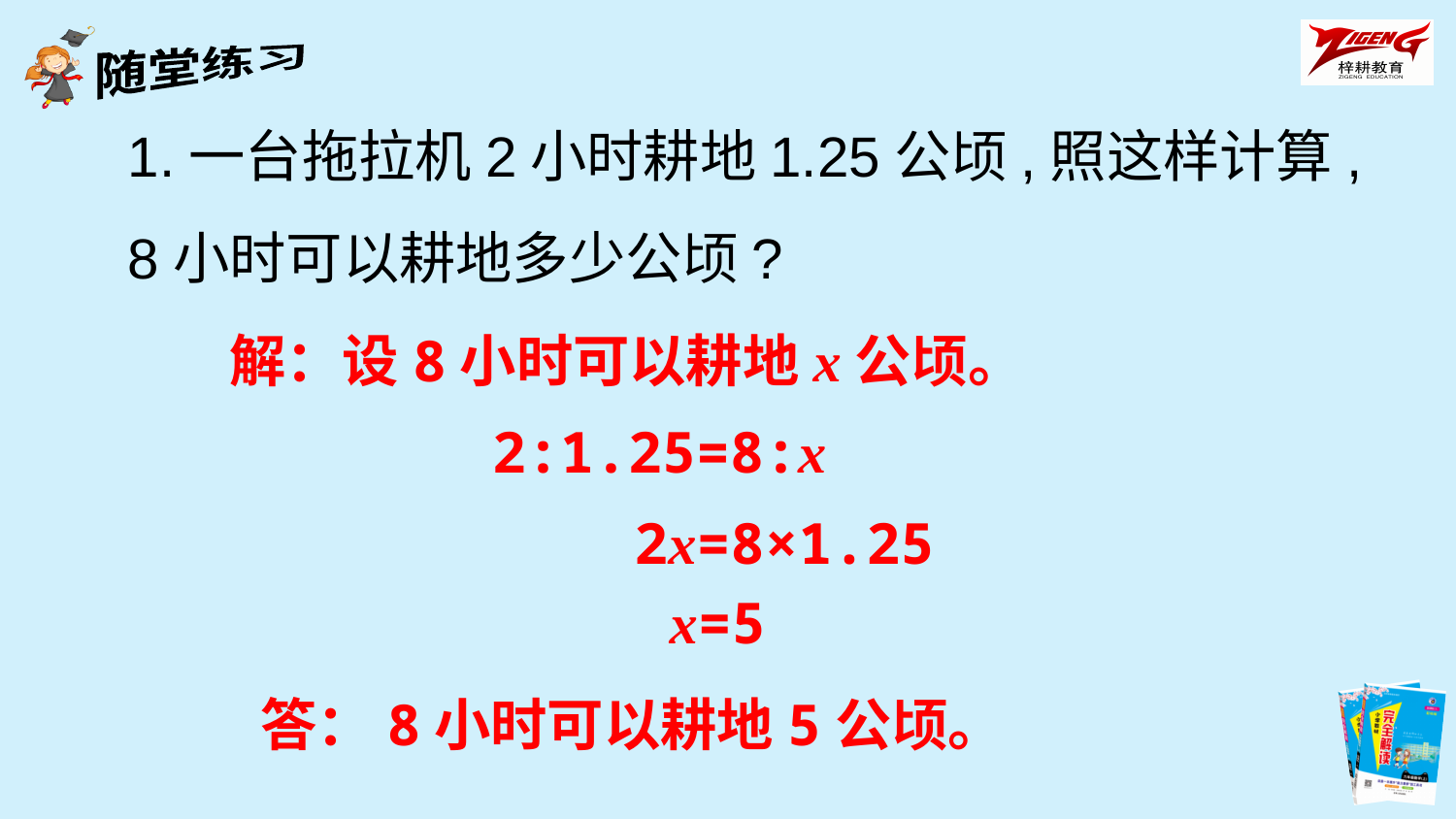

1.一台拖拉机2小时耕地1.25公顷,照这样计算,8小时可以耕地多少公顷?
解：设8小时可以耕地x公顷。
2:1.25=8:x
2x=8×1.25
x=5
答：8小时可以耕地5公顷。